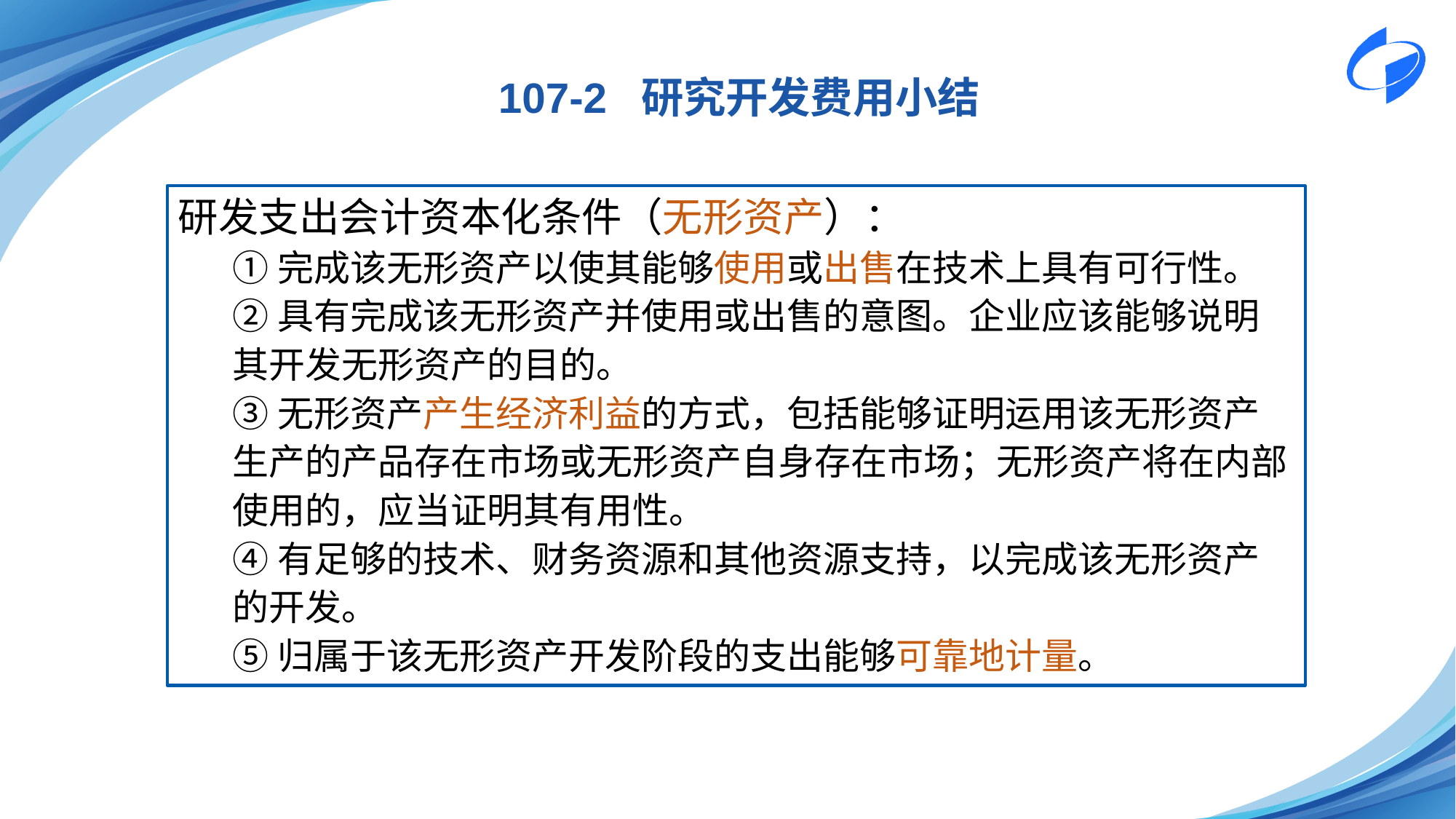

107-2  研究开发费用小结
研发支出会计资本化条件（无形资产）：
①完成该无形资产以使其能够使用或出售在技术上具有可行性。
②具有完成该无形资产并使用或出售的意图。企业应该能够说明其开发无形资产的目的。
③无形资产产生经济利益的方式，包括能够证明运用该无形资产生产的产品存在市场或无形资产自身存在市场；无形资产将在内部使用的，应当证明其有用性。
④有足够的技术、财务资源和其他资源支持，以完成该无形资产的开发。
⑤归属于该无形资产开发阶段的支出能够可靠地计量。
54